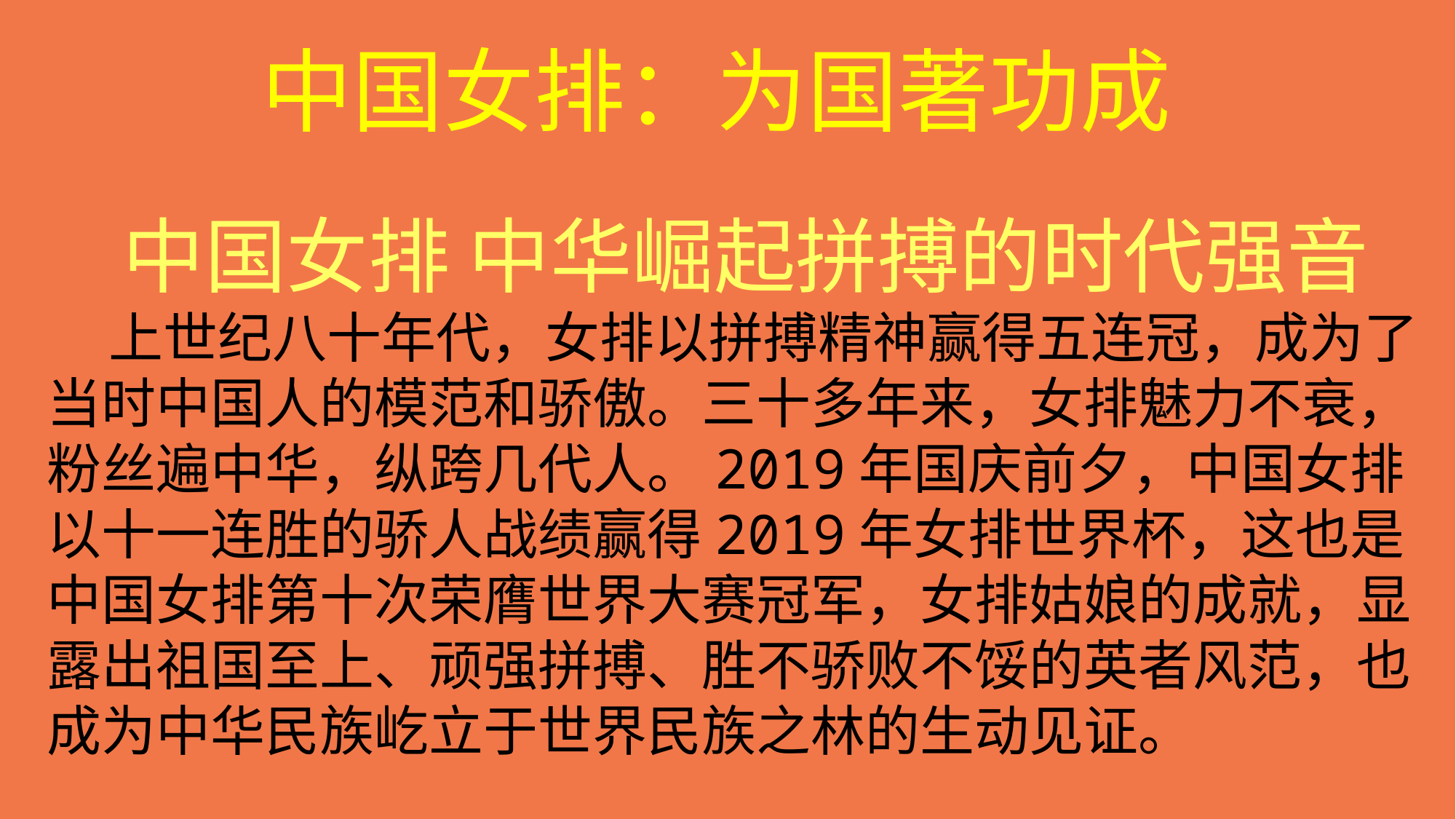

中国女排：为国著功成
中国女排 中华崛起拼搏的时代强音
    上世纪八十年代，女排以拼搏精神赢得五连冠，成为了当时中国人的模范和骄傲。三十多年来，女排魅力不衰，粉丝遍中华，纵跨几代人。2019年国庆前夕，中国女排以十一连胜的骄人战绩赢得2019年女排世界杯，这也是中国女排第十次荣膺世界大赛冠军，女排姑娘的成就，显露出祖国至上、顽强拼搏、胜不骄败不馁的英者风范，也成为中华民族屹立于世界民族之林的生动见证。